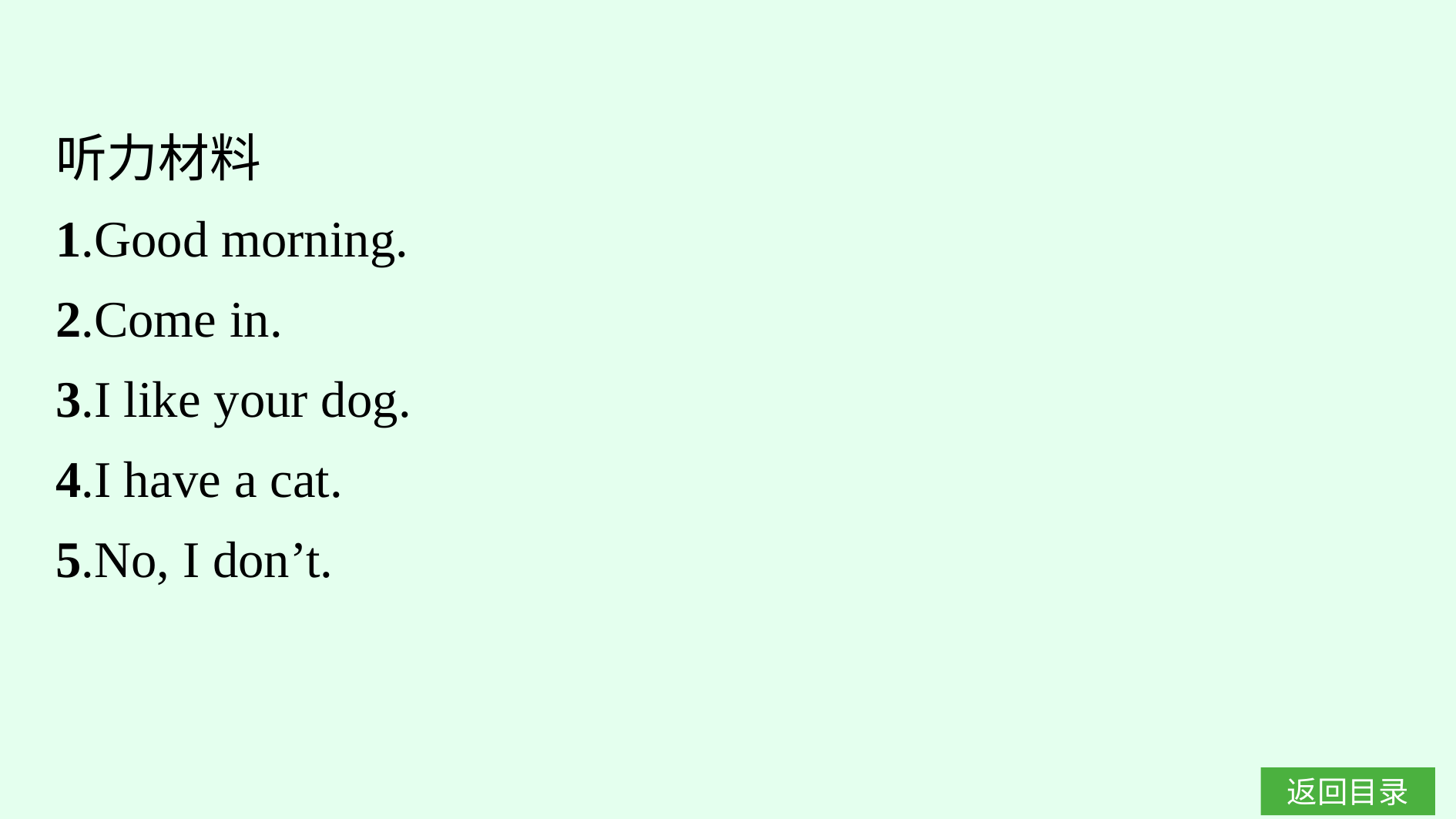

听力材料
1.Good morning.
2.Come in.
3.I like your dog.
4.I have a cat.
5.No, I don’t.